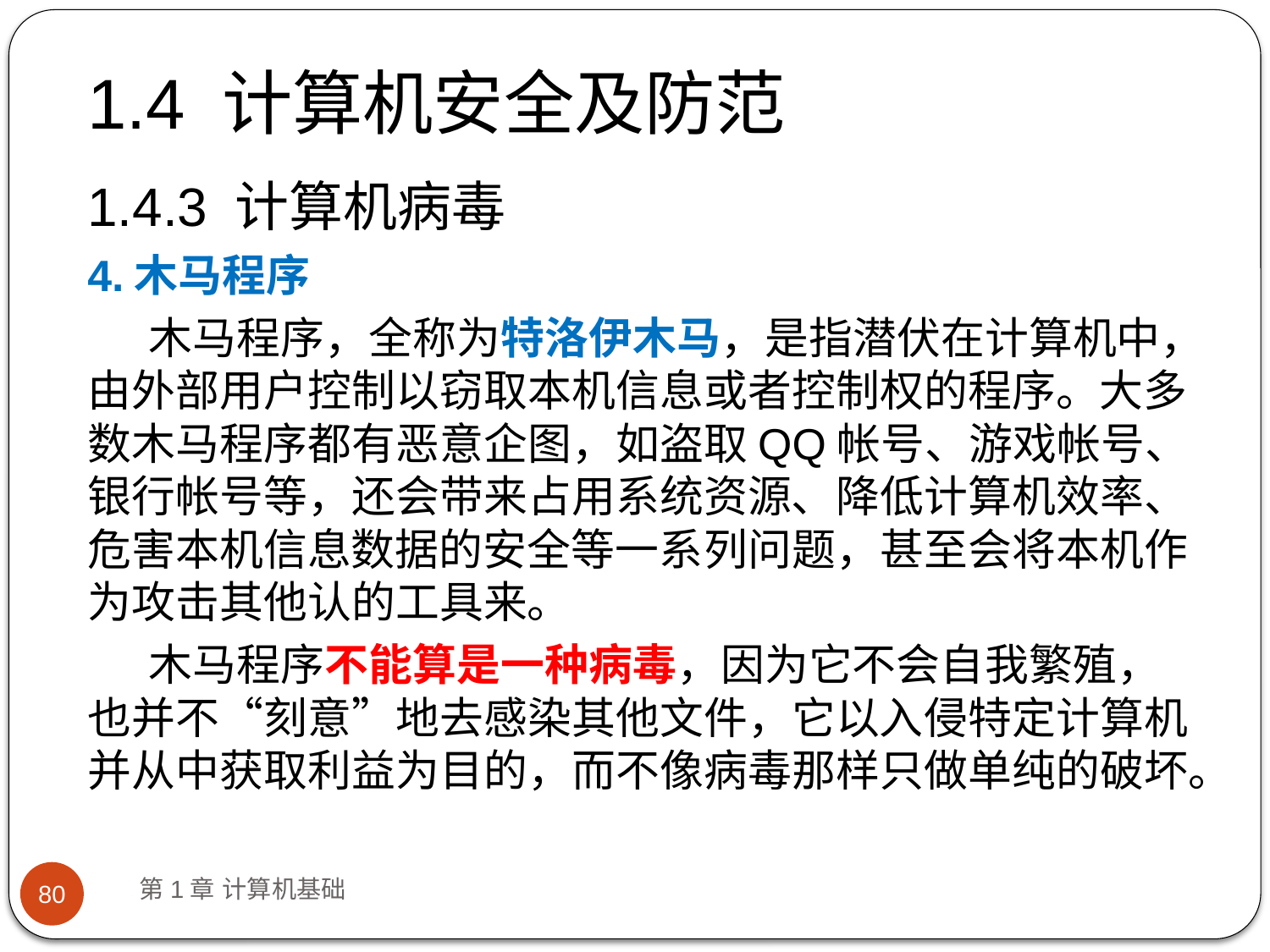

# 1.4 计算机安全及防范
1.4.3 计算机病毒
4.木马程序
木马程序，全称为特洛伊木马，是指潜伏在计算机中，由外部用户控制以窃取本机信息或者控制权的程序。大多数木马程序都有恶意企图，如盗取QQ帐号、游戏帐号、银行帐号等，还会带来占用系统资源、降低计算机效率、危害本机信息数据的安全等一系列问题，甚至会将本机作为攻击其他认的工具来。
木马程序不能算是一种病毒，因为它不会自我繁殖，也并不“刻意”地去感染其他文件，它以入侵特定计算机并从中获取利益为目的，而不像病毒那样只做单纯的破坏。
第1章 计算机基础
80